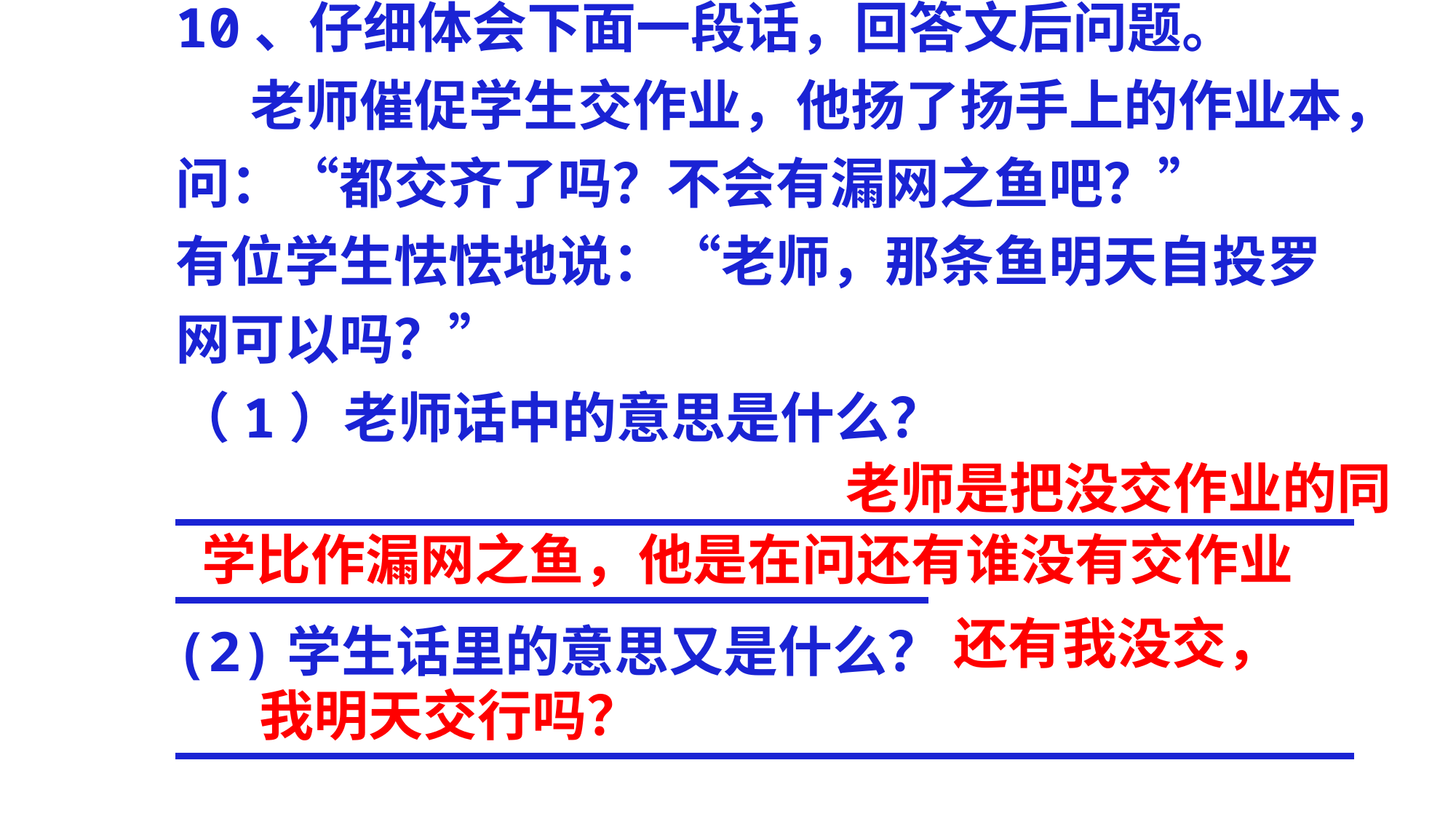

10、仔细体会下面一段话，回答文后问题。
     老师催促学生交作业，他扬了扬手上的作业本，问：“都交齐了吗？不会有漏网之鱼吧？”
有位学生怯怯地说：“老师，那条鱼明天自投罗网可以吗？”
（1）老师话中的意思是什么？___________________________________________________________
(2)学生话里的意思又是什么？__________________________________________
                                                   老师是把没交作业的同学比作漏网之鱼，他是在问还有谁没有交作业
                                                       还有我没交，
我明天交行吗？